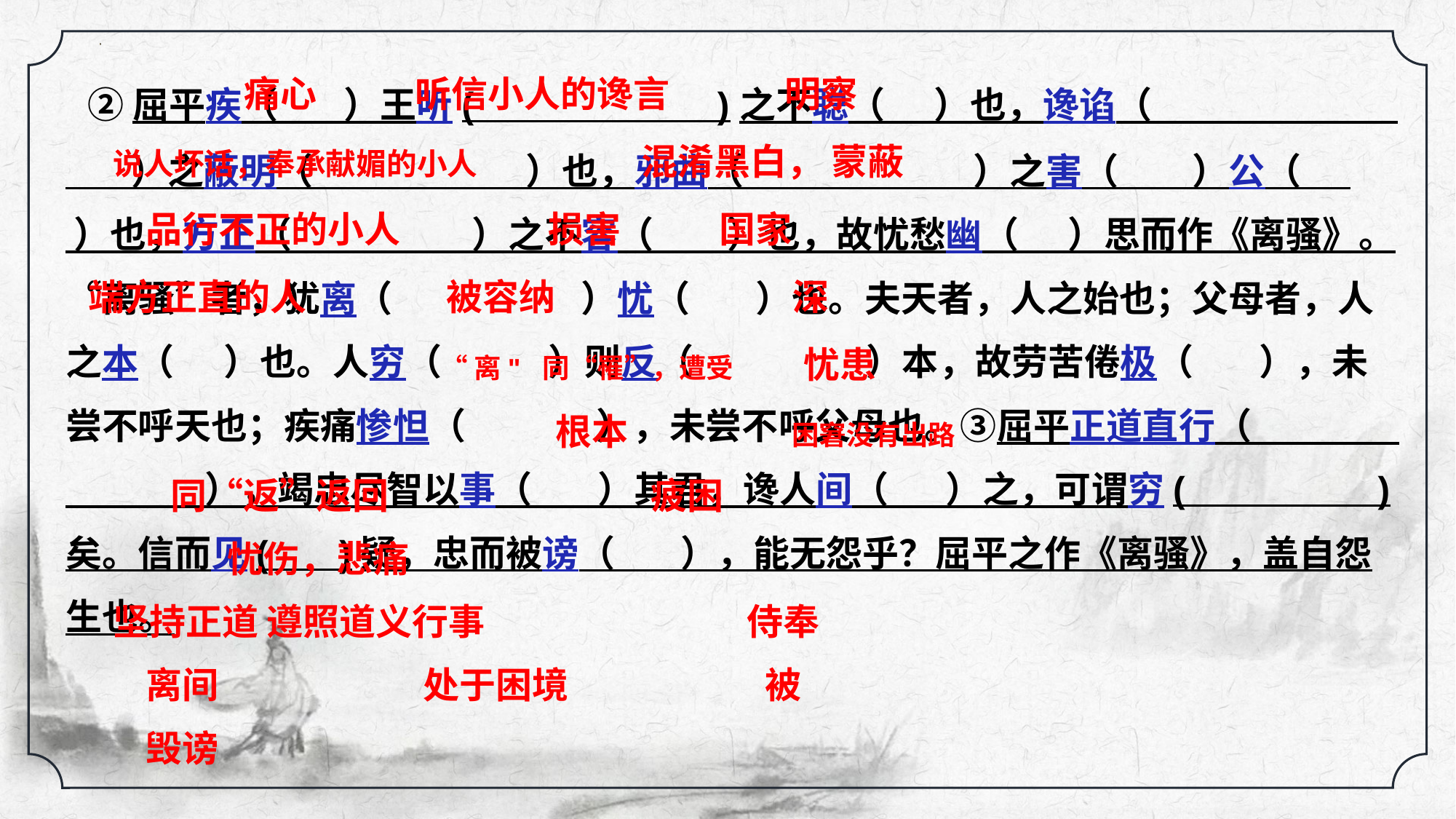

痛心            听信小人的谗言              明察
       说人坏话，奉承献媚的小人                    混淆黑白， 蒙蔽
           品行不正的小人                  损害            国家
    端方正直的人                 被容纳                             深
                                                “离"  同“罹”，遭受           忧患
                                                             根本                    困窘没有出路

  ②屈平疾（        ）王听(                        )之不聪（      ）也，谗谄（                                       ）之蔽明（                          ）也，邪曲（                            ）之害（         ）公（        ）也，方正（                      ）之不容（         ）也，故忧愁幽（      ）思而作《离骚》。“离骚”者，犹离（                       ）忧（        ）也。夫天者，人之始也；父母者，人之本（      ）也。人穷（             ）则反（                     ）本，故劳苦倦极（        ），未尝不呼天也；疾痛惨怛（                ），未尝不呼父母也。③屈平正道直行（                                    ），竭忠尽智以事（        ）其君，谗人间（       ）之，可谓穷(                   )矣。信而见(       )疑，忠而被谤（        ），能无怨乎？屈平之作《离骚》，盖自怨生也。
        同“返”返回                                疲困
               忧伤，悲痛
 坚持正道 遵照道义行事                                侍奉
     离间                         处于困境                        被
     毁谤